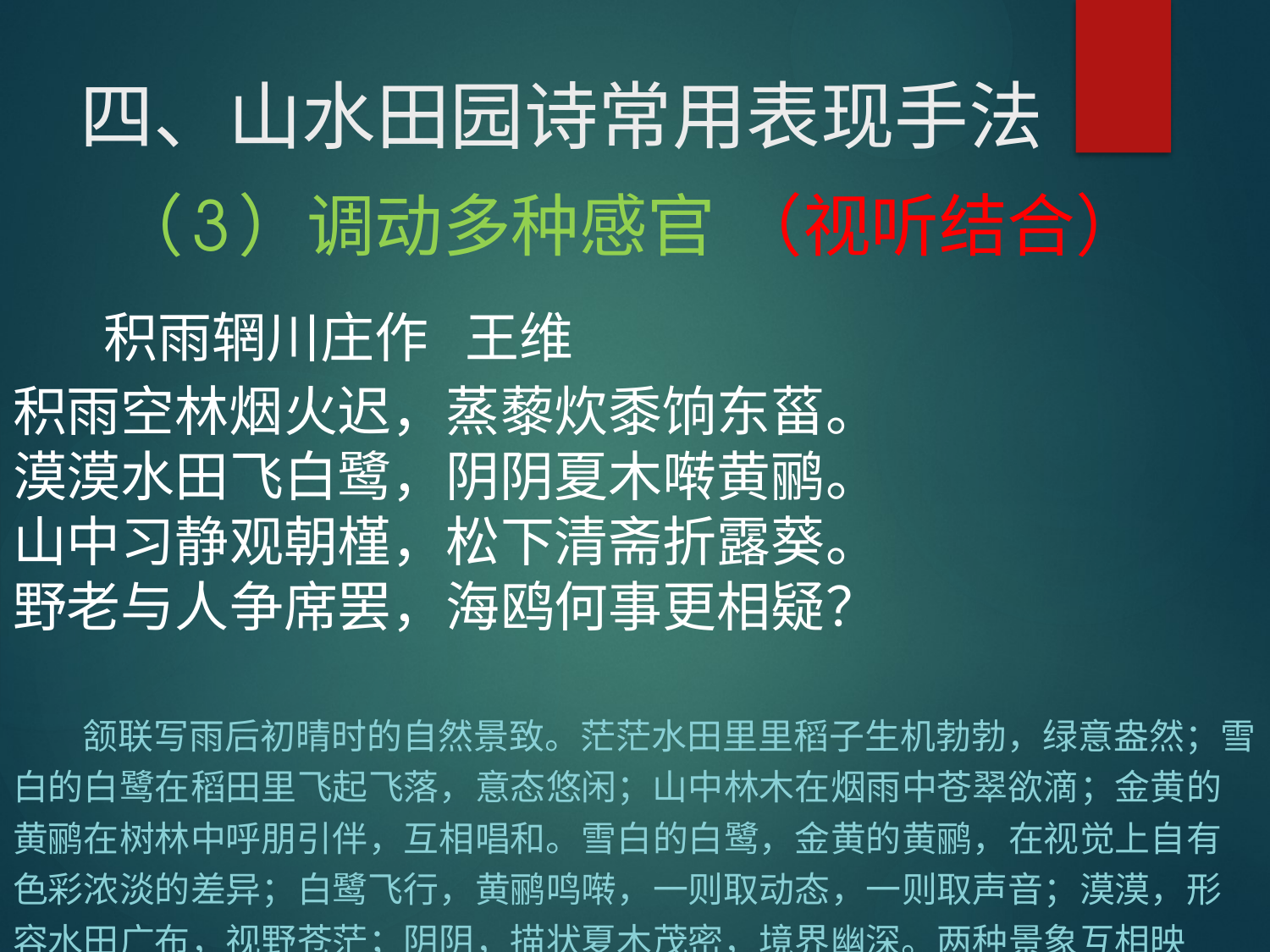

# 四、山水田园诗常用表现手法
     （3）调动多种感官 （视听结合）

       积雨辋川庄作   王维
积雨空林烟火迟，蒸藜炊黍饷东菑。
漠漠水田飞白鹭，阴阴夏木啭黄鹂。
山中习静观朝槿，松下清斋折露葵。
野老与人争席罢，海鸥何事更相疑？

        颔联写雨后初晴时的自然景致。茫茫水田里里稻子生机勃勃，绿意盎然；雪白的白鹭在稻田里飞起飞落，意态悠闲；山中林木在烟雨中苍翠欲滴；金黄的黄鹂在树林中呼朋引伴，互相唱和。雪白的白鹭，金黄的黄鹂，在视觉上自有色彩浓淡的差异；白鹭飞行，黄鹂鸣啭，一则取动态，一则取声音；漠漠，形容水田广布，视野苍茫；阴阴，描状夏木茂密，境界幽深。两种景象互相映衬，互相配合，把积雨天气的辋川山野写得画意盎然。